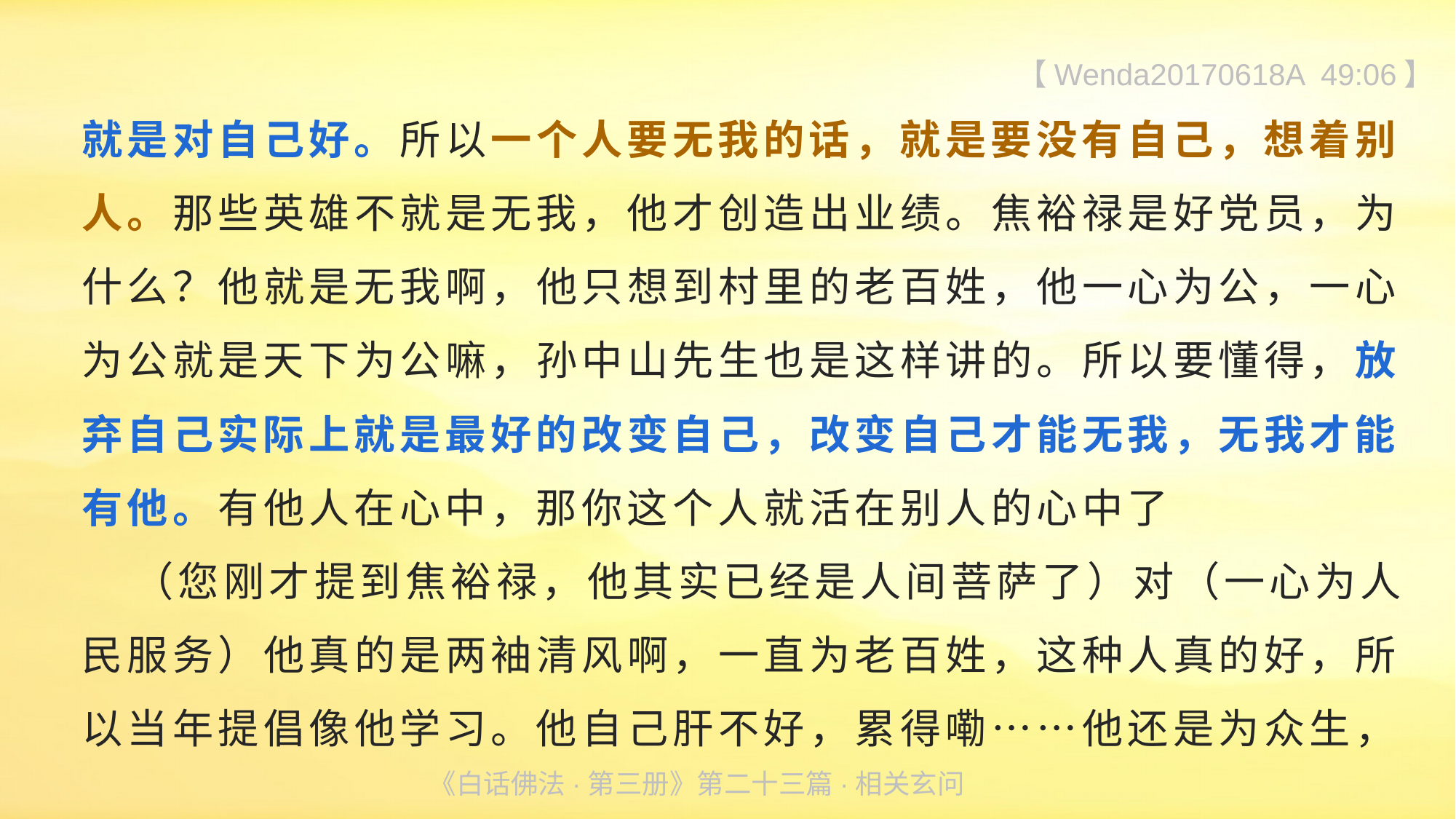

【Wenda20170618A  49:06】
就是对自己好。所以一个人要无我的话，就是要没有自己，想着别人。那些英雄不就是无我，他才创造出业绩。焦裕禄是好党员，为什么？他就是无我啊，他只想到村里的老百姓，他一心为公，一心为公就是天下为公嘛，孙中山先生也是这样讲的。所以要懂得，放弃自己实际上就是最好的改变自己，改变自己才能无我，无我才能有他。有他人在心中，那你这个人就活在别人的心中了
   （您刚才提到焦裕禄，他其实已经是人间菩萨了）对（一心为人民服务）他真的是两袖清风啊，一直为老百姓，这种人真的好，所以当年提倡像他学习。他自己肝不好，累得嘞……他还是为众生，
《白话佛法·第三册》第二十三篇·相关玄问